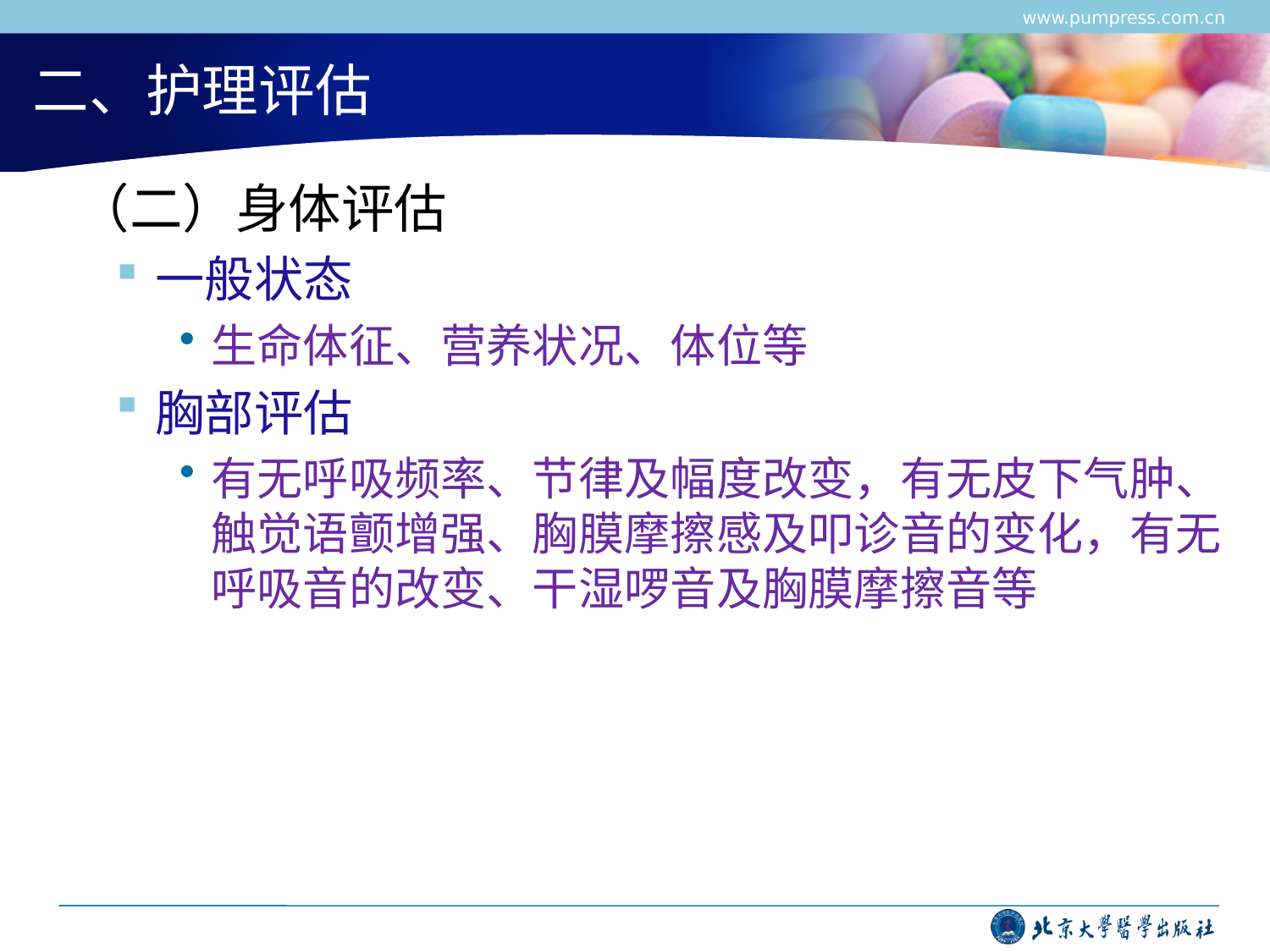

www.pumpress.com.cn
# 二、护理评估
 （二）身体评估
一般状态
生命体征、营养状况、体位等
胸部评估
有无呼吸频率、节律及幅度改变，有无皮下气肿、触觉语颤增强、胸膜摩擦感及叩诊音的变化，有无呼吸音的改变、干湿啰音及胸膜摩擦音等